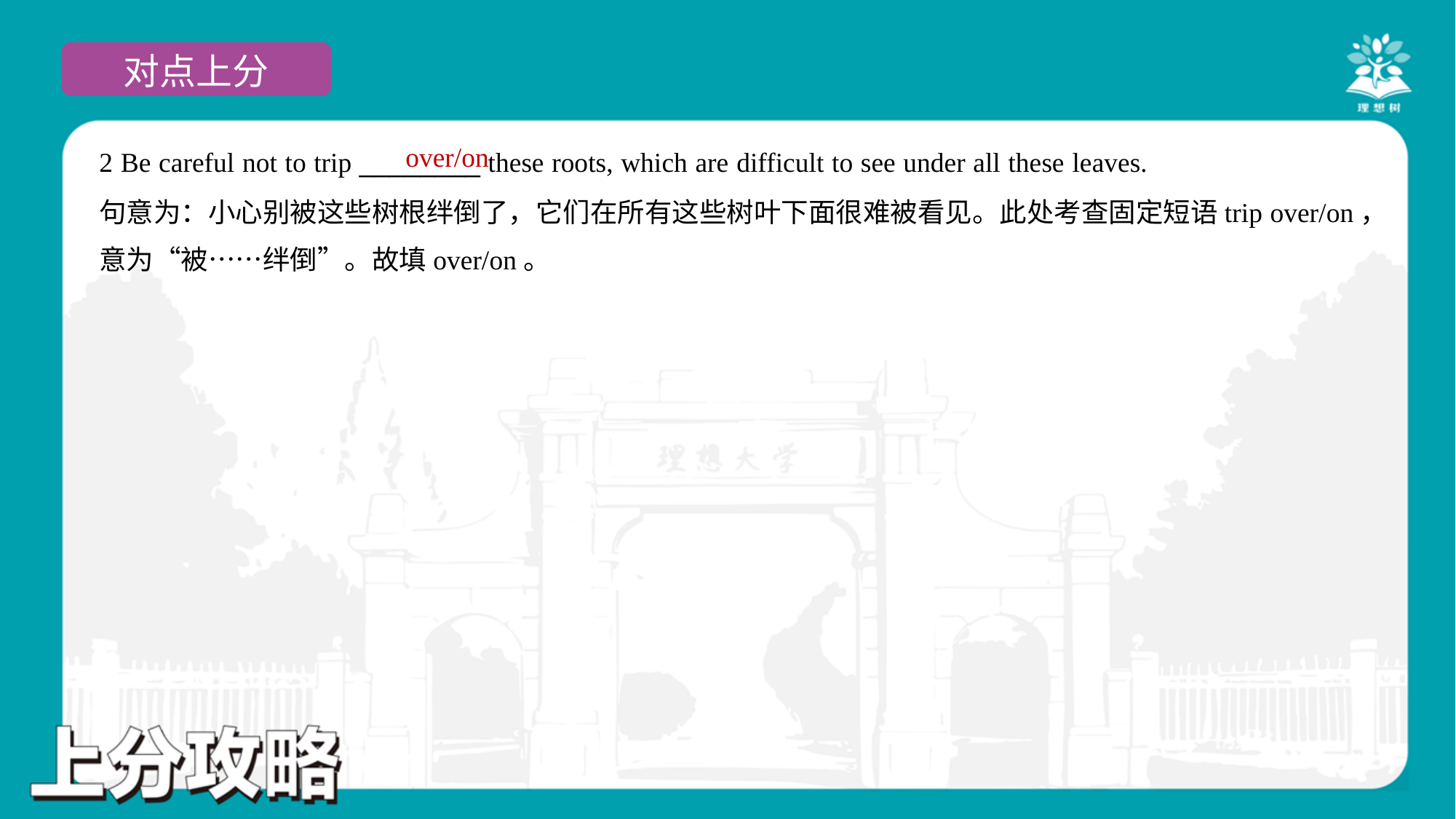

over/on
2 Be careful not to trip ________ these roots, which are difficult to see under all these leaves.
句意为：小心别被这些树根绊倒了，它们在所有这些树叶下面很难被看见。此处考查固定短语trip over/on，
意为“被……绊倒”。故填over/on。